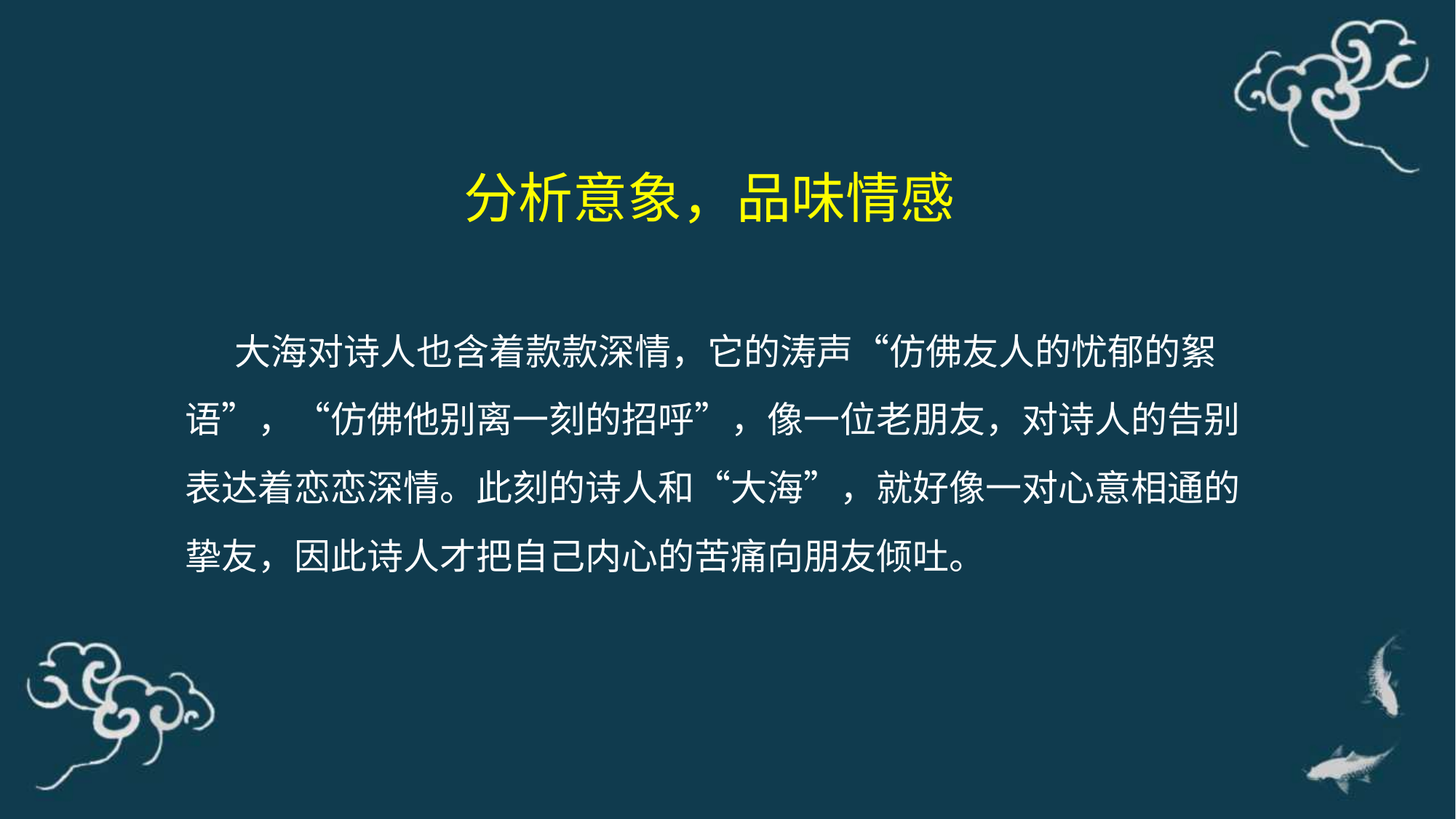

分析意象，品味情感
     大海对诗人也含着款款深情，它的涛声“仿佛友人的忧郁的絮语”，“仿佛他别离一刻的招呼”，像一位老朋友，对诗人的告别表达着恋恋深情。此刻的诗人和“大海”，就好像一对心意相通的挚友，因此诗人才把自己内心的苦痛向朋友倾吐。